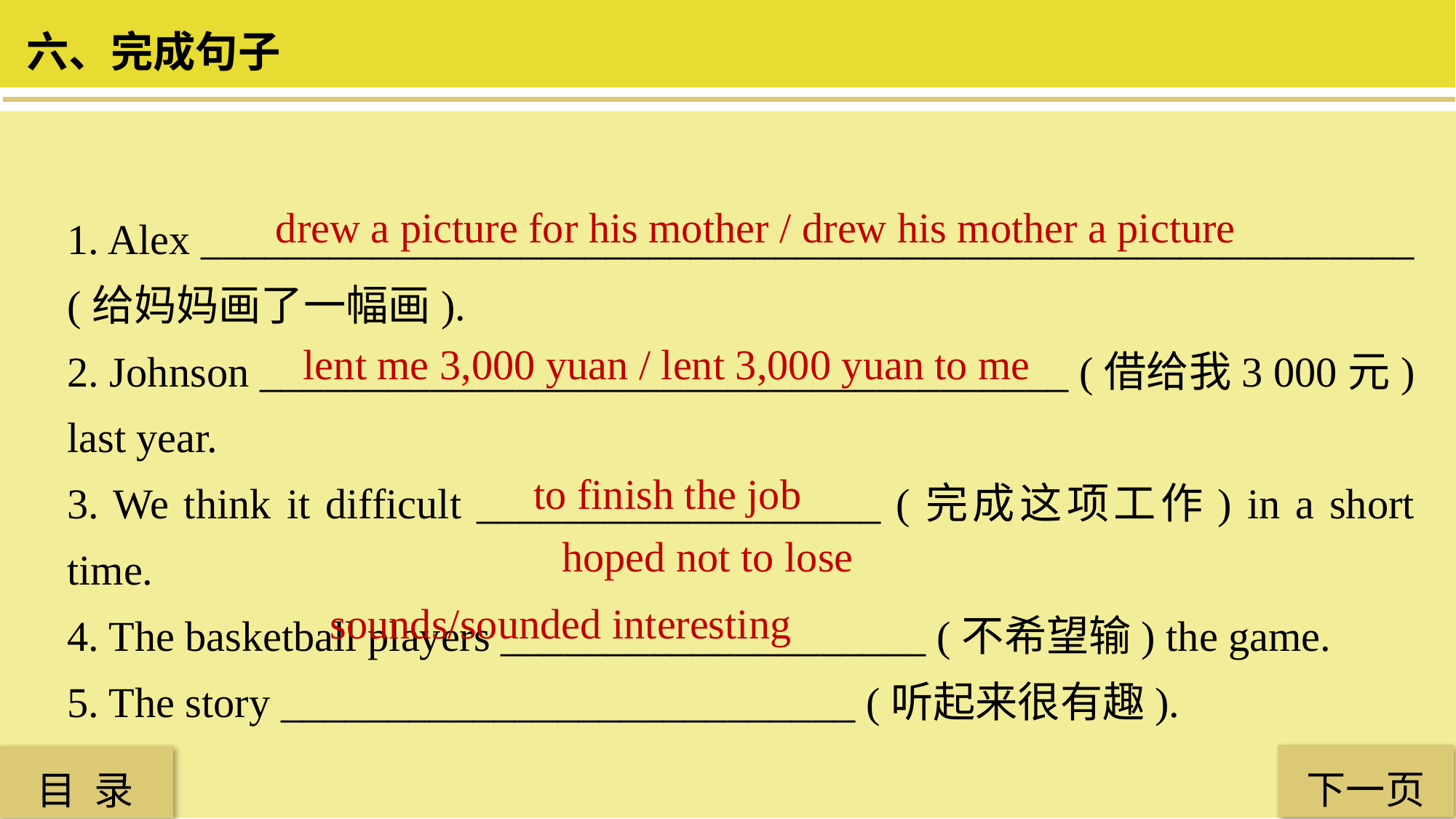

六、完成句子
1. Alex _________________________________________________________ (给妈妈画了一幅画).
2. Johnson ______________________________________ (借给我3 000元) last year.
3. We think it difficult ___________________ (完成这项工作) in a short time.
4. The basketball players ____________________ (不希望输) the game.
5. The story ___________________________ (听起来很有趣).
drew a picture for his mother / drew his mother a picture
lent me 3,000 yuan / lent 3,000 yuan to me
 to finish the job
hoped not to lose
sounds/sounded interesting